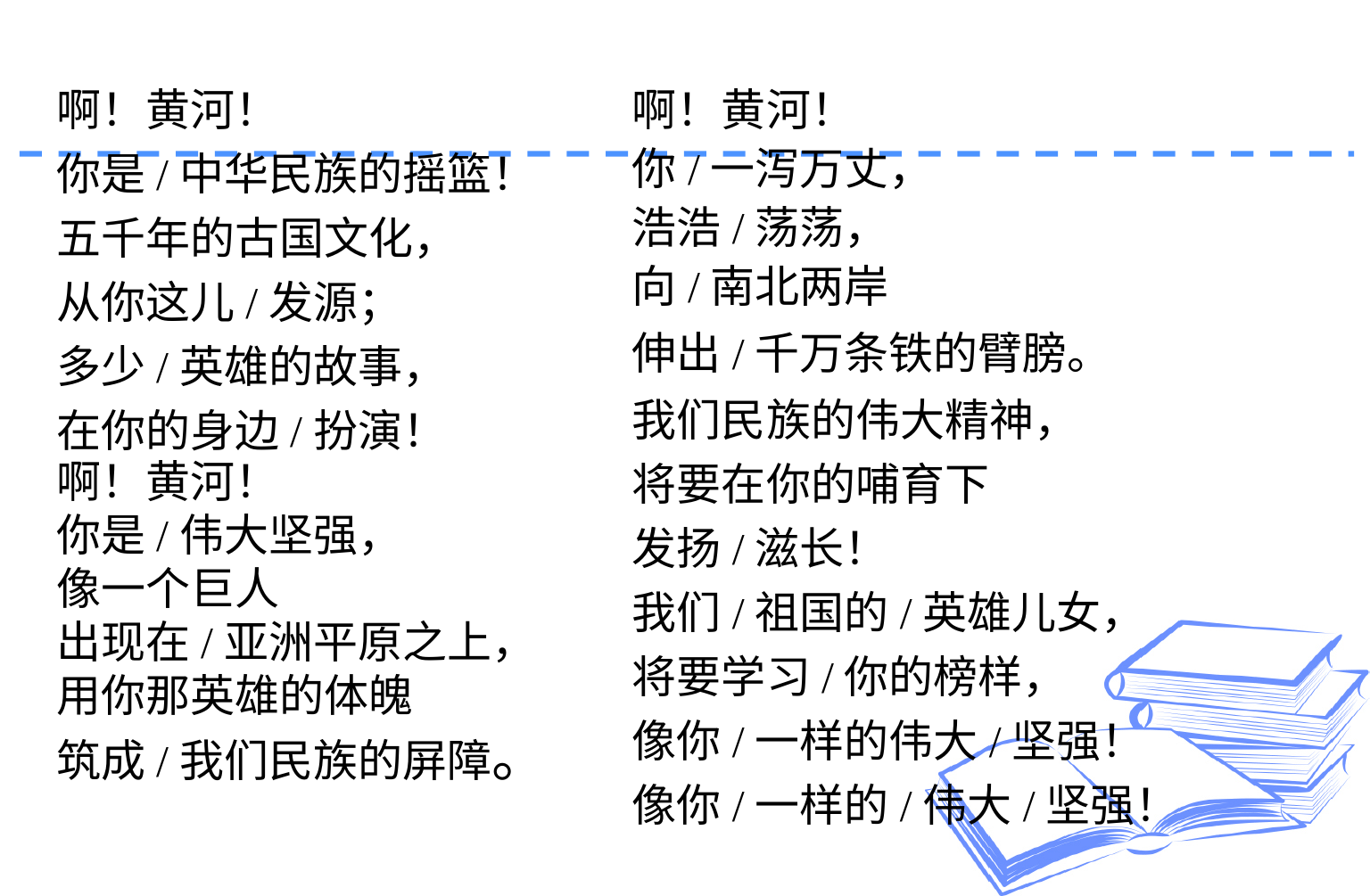

啊！黄河！

你是/中华民族的摇篮！

五千年的古国文化，

从你这儿/发源；

多少/英雄的故事，

在你的身边/扮演！
啊！黄河！
你是/伟大坚强，
像一个巨人
出现在/亚洲平原之上，
用你那英雄的体魄
筑成/我们民族的屏障。
啊！黄河！

你/一泻万丈，

浩浩/荡荡，

向/南北两岸
伸出/千万条铁的臂膀。

我们民族的伟大精神，

将要在你的哺育下

发扬/滋长！

我们/祖国的/英雄儿女，

将要学习/你的榜样，

像你/一样的伟大/坚强！

像你/一样的/伟大/坚强！